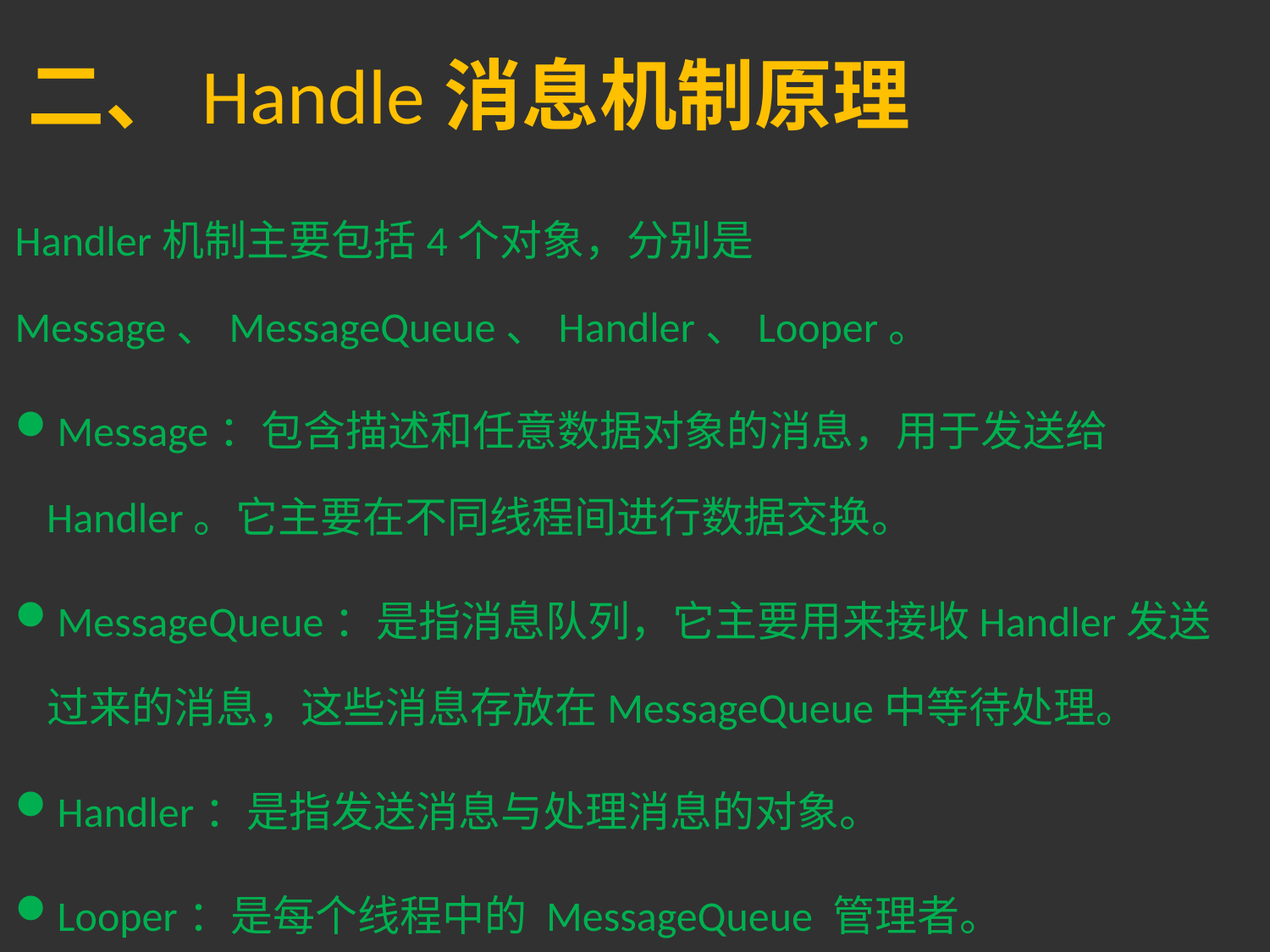

# 二、Handle消息机制原理
Handler机制主要包括4个对象，分别是Message、MessageQueue、Handler、Looper。
Message：包含描述和任意数据对象的消息，用于发送给Handler。它主要在不同线程间进行数据交换。
MessageQueue：是指消息队列，它主要用来接收Handler发送过来的消息，这些消息存放在MessageQueue中等待处理。
Handler：是指发送消息与处理消息的对象。
Looper：是每个线程中的 MessageQueue 管理者。